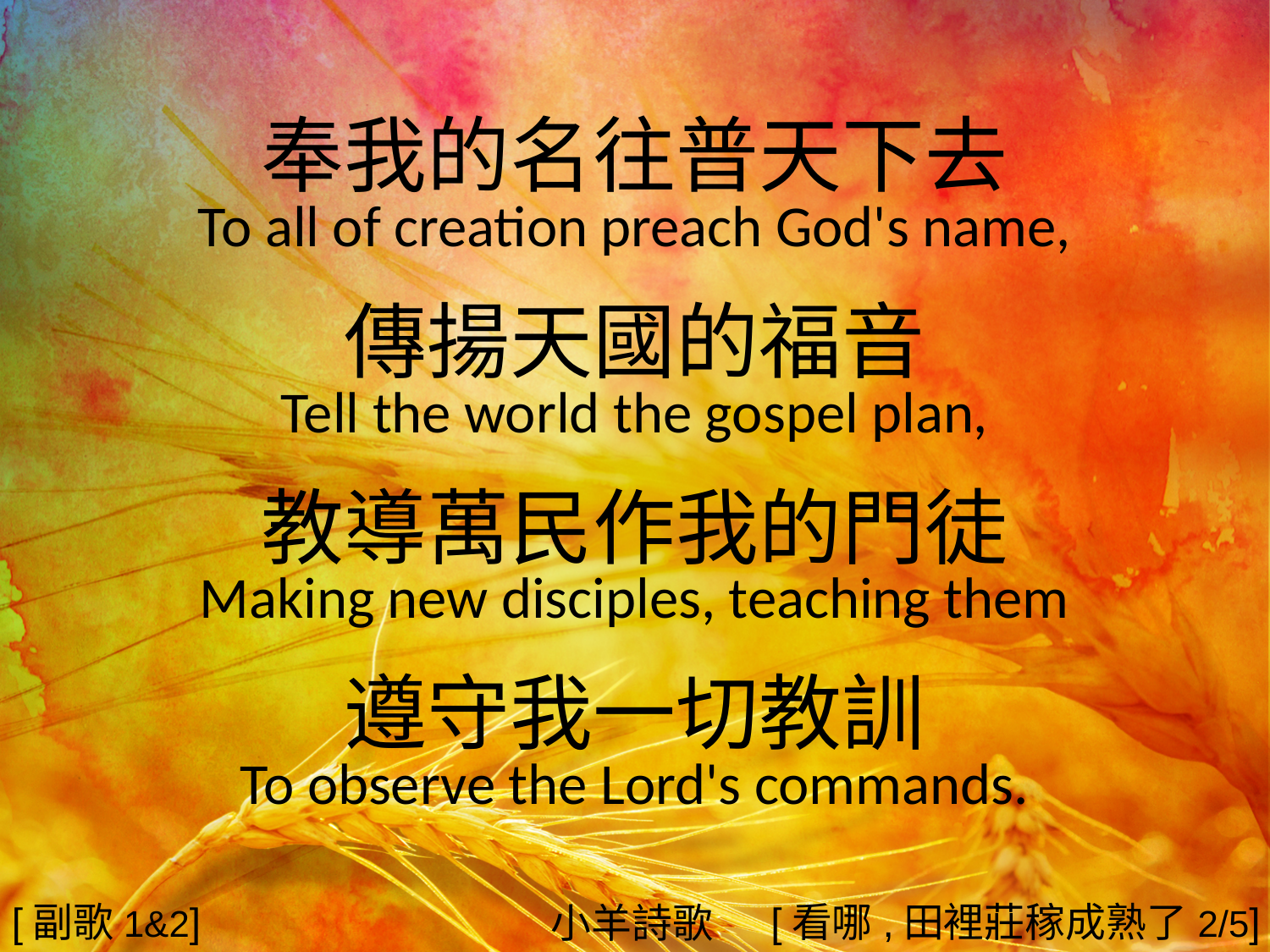

奉我的名往普天下去
To all of creation preach God's name,

傳揚天國的福音
Tell the world the gospel plan,

教導萬民作我的門徒
Making new disciples, teaching them

遵守我一切教訓
To observe the Lord's commands.
#

[副歌1&2]
[看哪,田裡莊稼成熟了2/5]
小羊詩歌